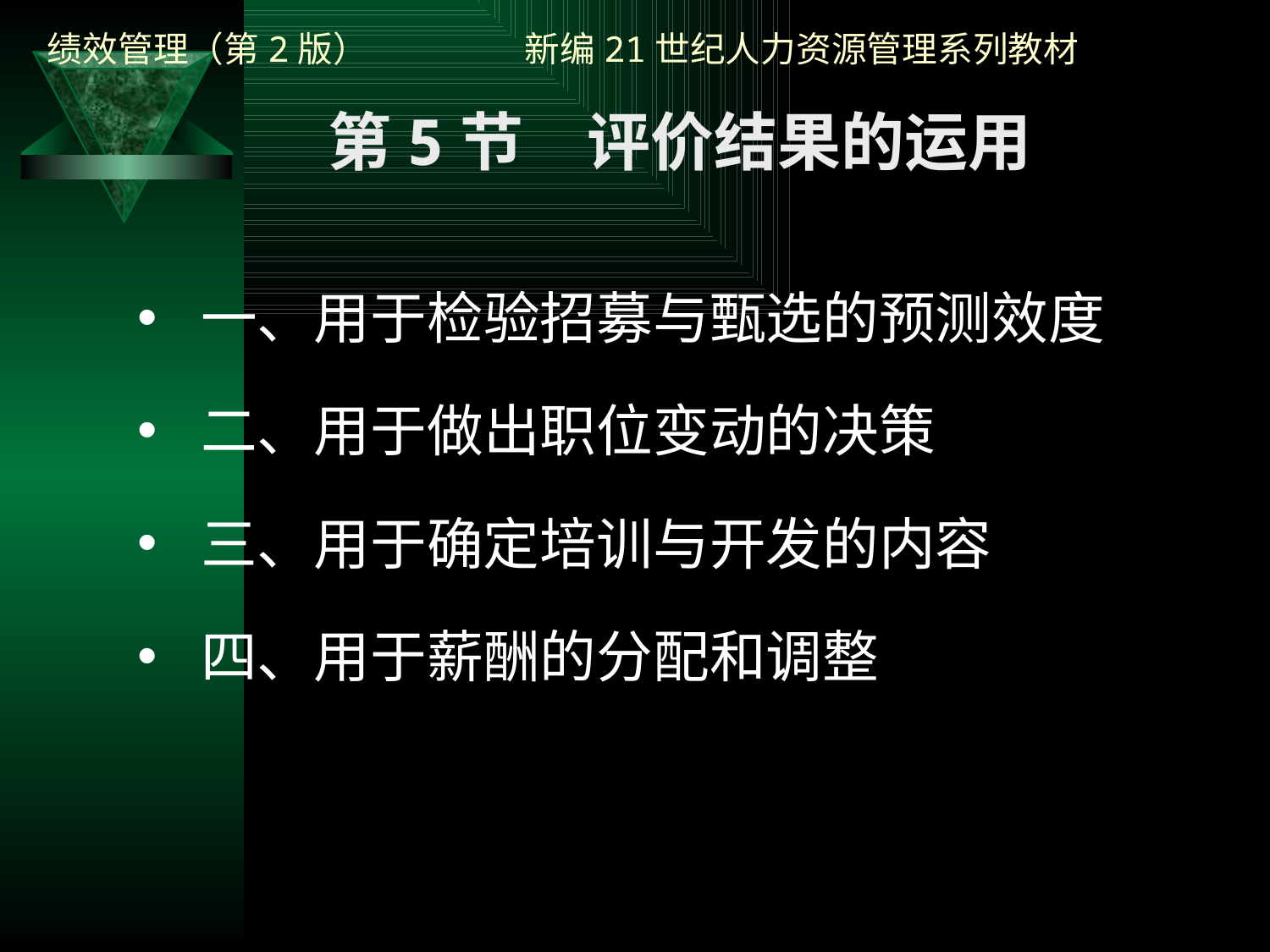

第5节　评价结果的运用
一、用于检验招募与甄选的预测效度
二、用于做出职位变动的决策
三、用于确定培训与开发的内容
四、用于薪酬的分配和调整